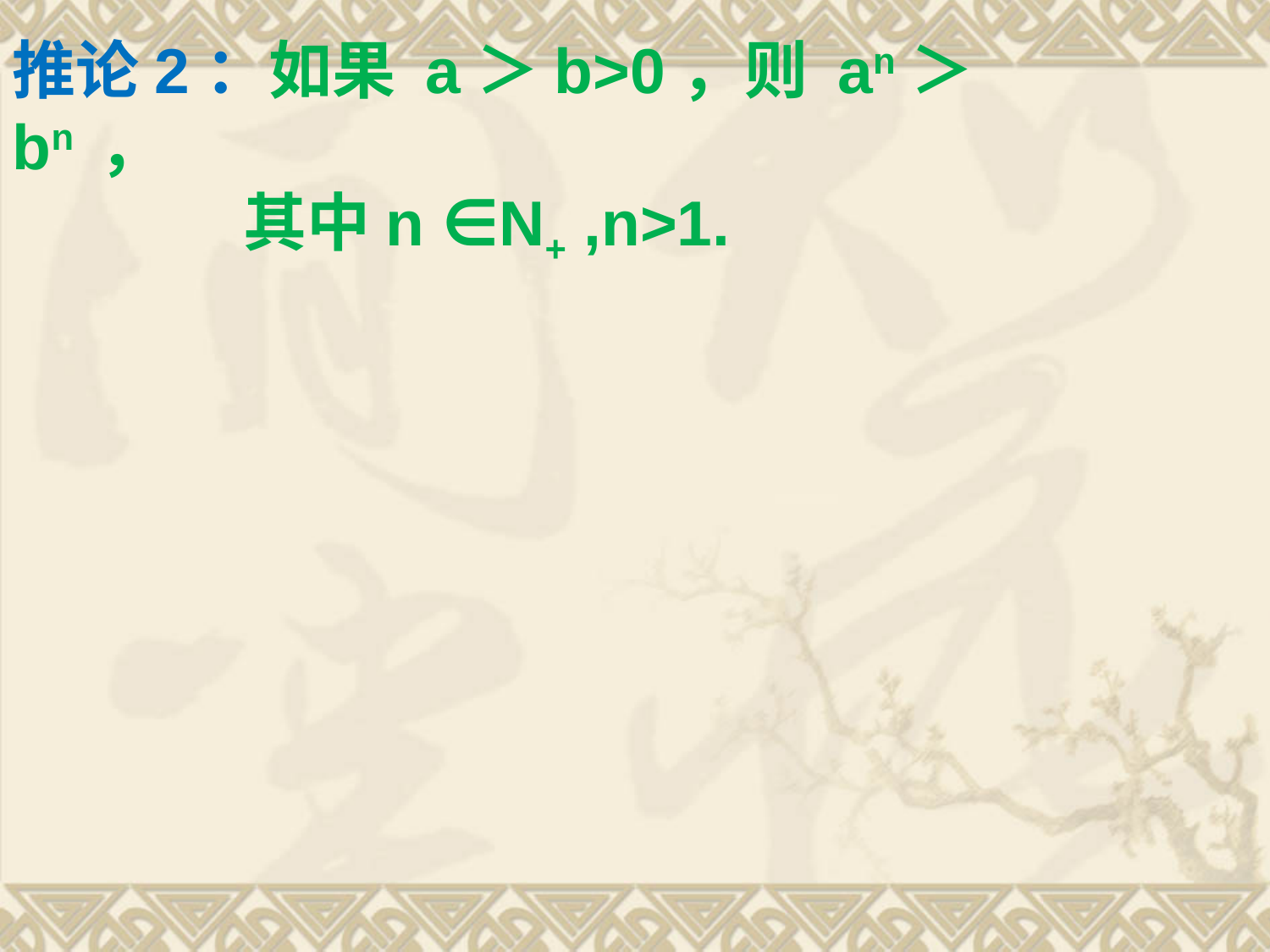

推论2：如果 a＞b>0，则 an＞ bn ，
               其中n ∈N+ ,n>1.